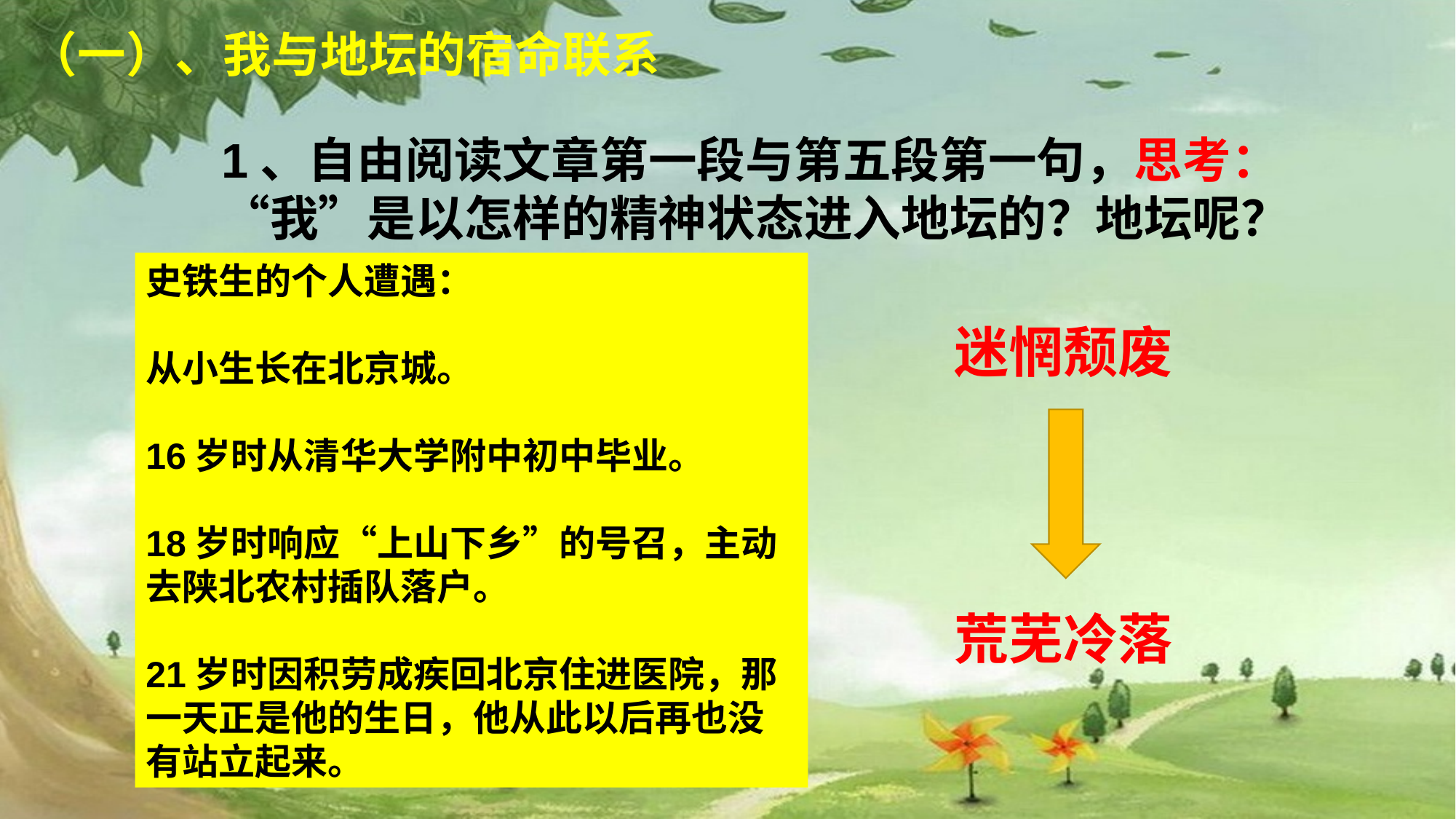

（一）、我与地坛的宿命联系
1、自由阅读文章第一段与第五段第一句，思考：“我”是以怎样的精神状态进入地坛的？地坛呢？
史铁生的个人遭遇：

从小生长在北京城。

16岁时从清华大学附中初中毕业。

18岁时响应“上山下乡”的号召，主动去陕北农村插队落户。

21岁时因积劳成疾回北京住进医院，那一天正是他的生日，他从此以后再也没有站立起来。
迷惘颓废

荒芜冷落